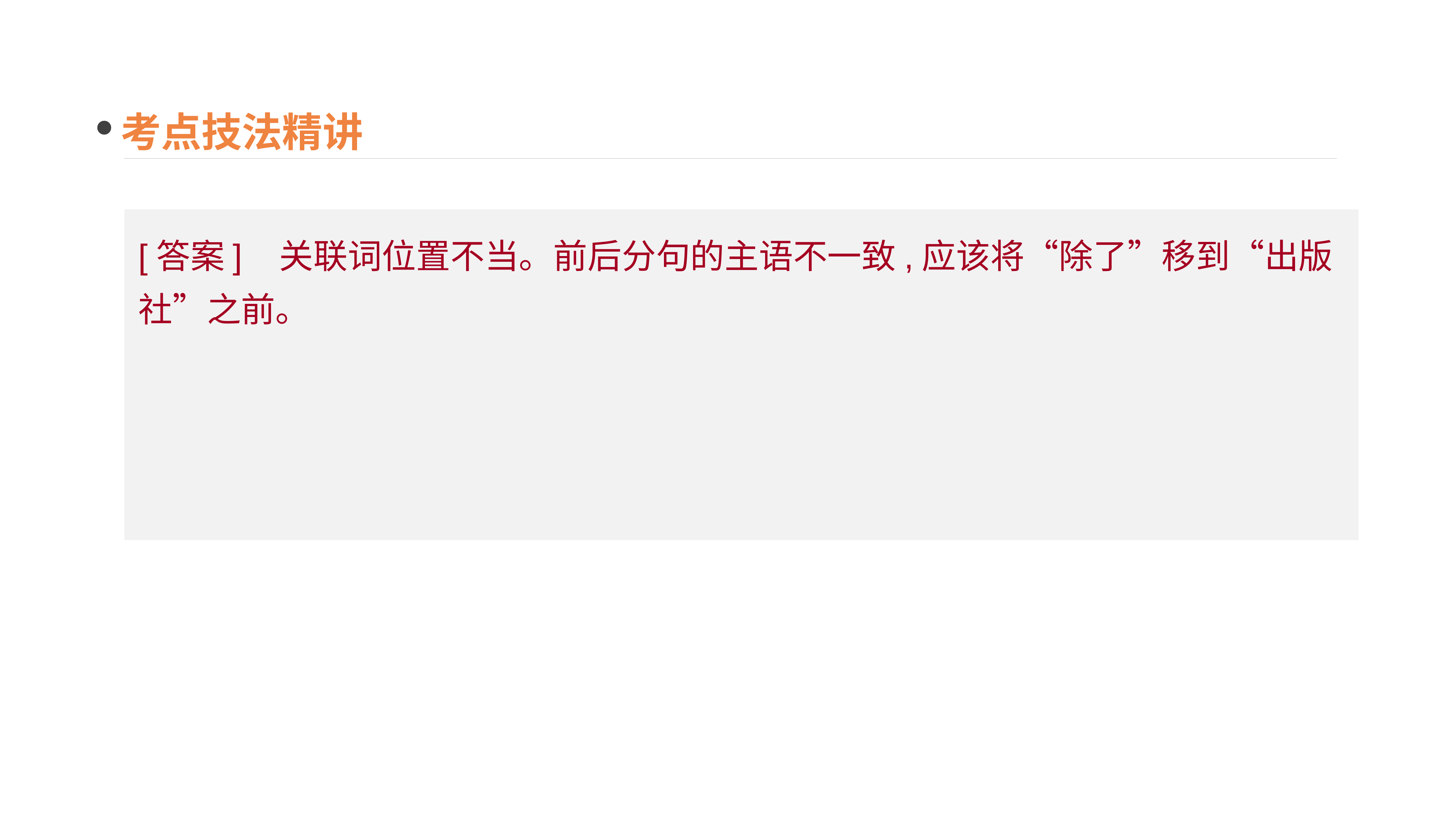

考点技法精讲

[答案]   关联词位置不当。前后分句的主语不一致,应该将“除了”移到“出版社”之前。